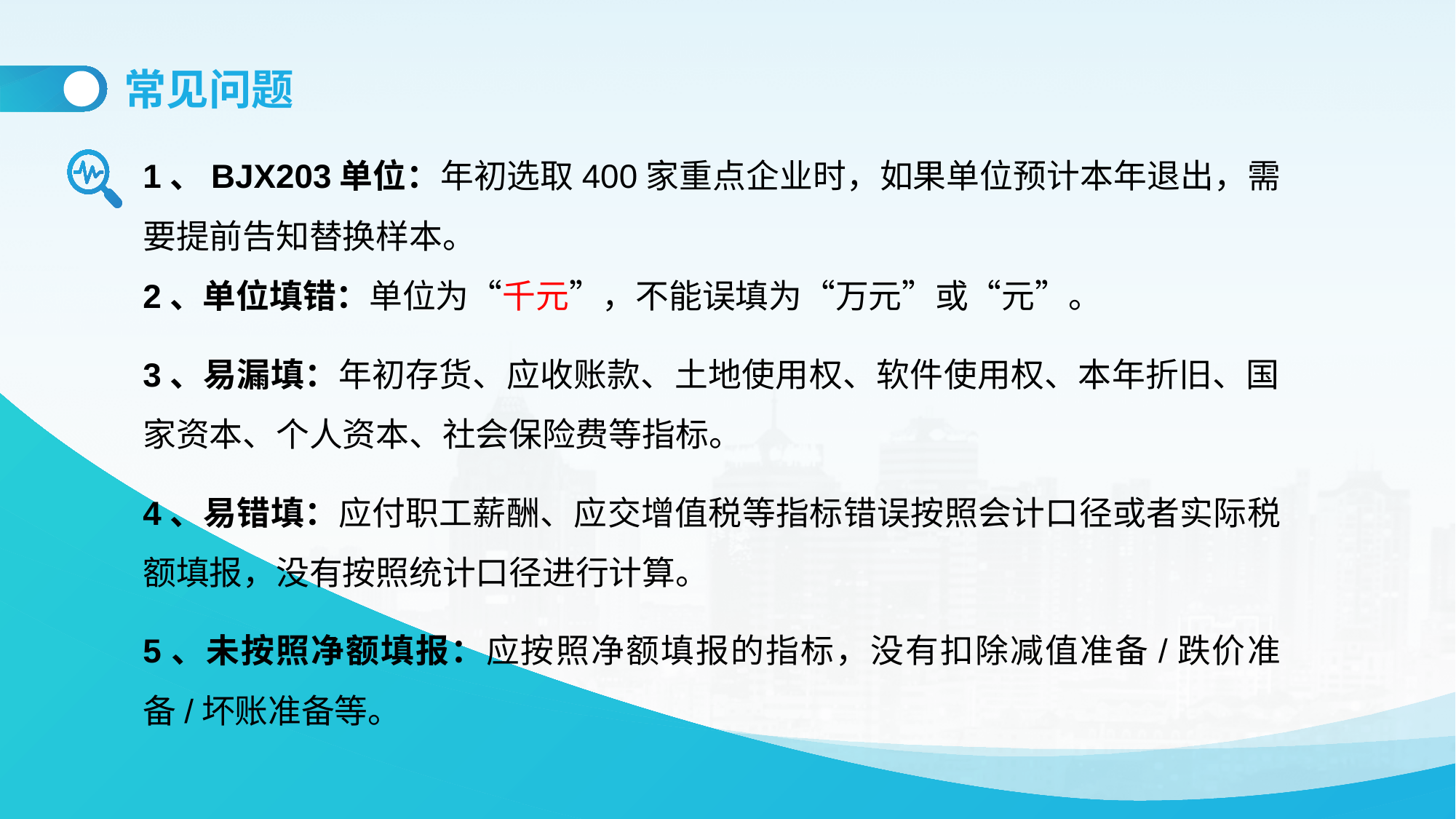

常见问题

1、BJX203单位：年初选取400家重点企业时，如果单位预计本年退出，需要提前告知替换样本。
2、单位填错：单位为“千元”，不能误填为“万元”或“元”。
3、易漏填：年初存货、应收账款、土地使用权、软件使用权、本年折旧、国家资本、个人资本、社会保险费等指标。
4、易错填：应付职工薪酬、应交增值税等指标错误按照会计口径或者实际税额填报，没有按照统计口径进行计算。
5、未按照净额填报：应按照净额填报的指标，没有扣除减值准备/跌价准备/坏账准备等。